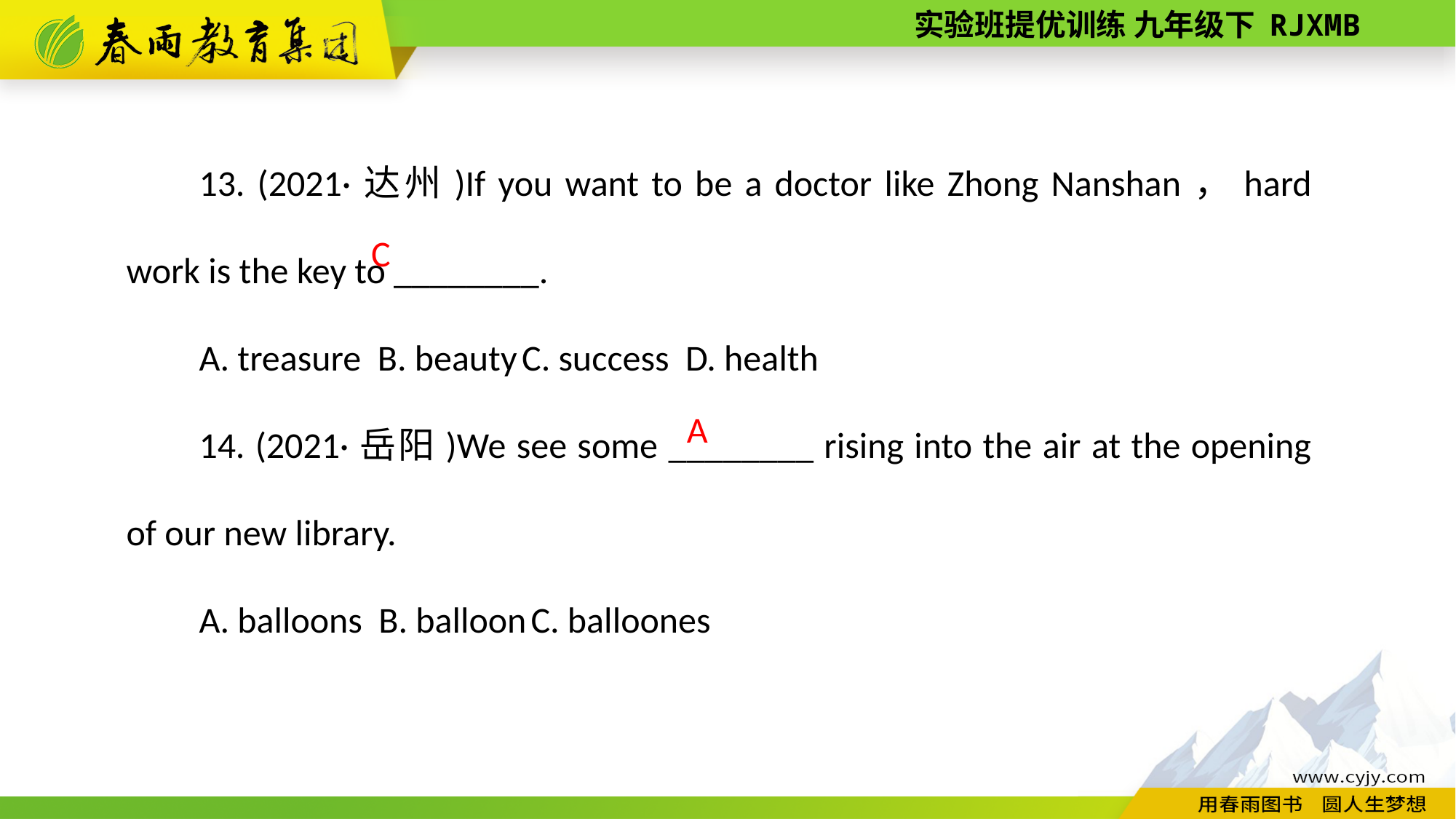

13. (2021·达州)If you want to be a doctor like Zhong Nanshan，hard work is the key to ________.
A. treasure  B. beauty C. success  D. health
14. (2021·岳阳)We see some ________ rising into the air at the opening of our new library.
A. balloons  B. balloon C. balloones
C
A